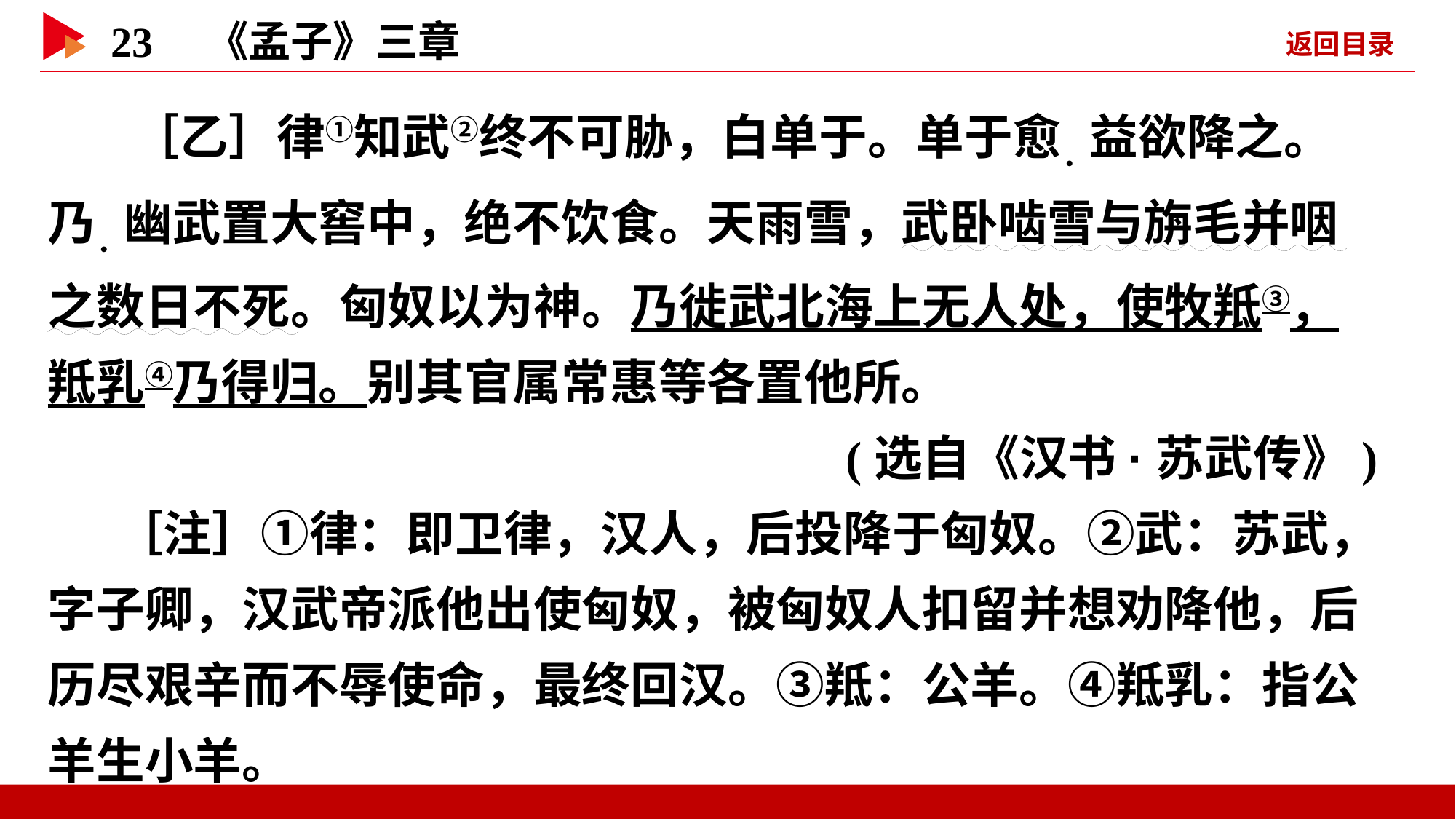

［乙］律①知武②终不可胁，白单于。单于愈．益欲降之。乃．幽武置大窖中，绝不饮食。天雨雪，武卧啮雪与旃毛并咽之数日不死。匈奴以为神。乃徙武北海上无人处，使牧羝③，羝乳④乃得归。别其官属常惠等各置他所。
(选自《汉书·苏武传》)
  ［注］①律：即卫律，汉人，后投降于匈奴。②武：苏武，字子卿，汉武帝派他出使匈奴，被匈奴人扣留并想劝降他，后历尽艰辛而不辱使命，最终回汉。③羝：公羊。④羝乳：指公羊生小羊。